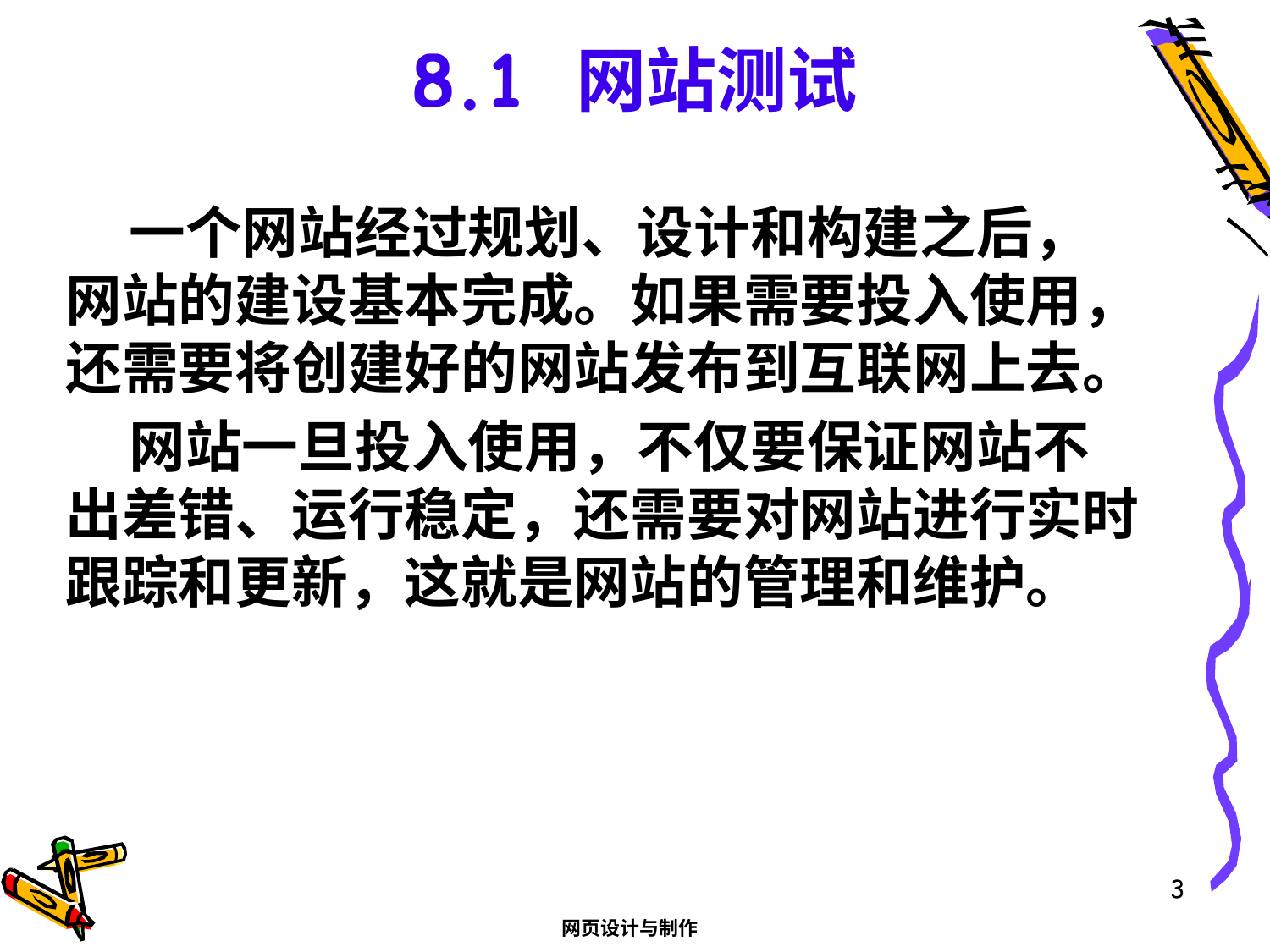

# 8.1 网站测试
一个网站经过规划、设计和构建之后，网站的建设基本完成。如果需要投入使用，还需要将创建好的网站发布到互联网上去。
网站一旦投入使用，不仅要保证网站不出差错、运行稳定，还需要对网站进行实时跟踪和更新，这就是网站的管理和维护。
3
网页设计与制作